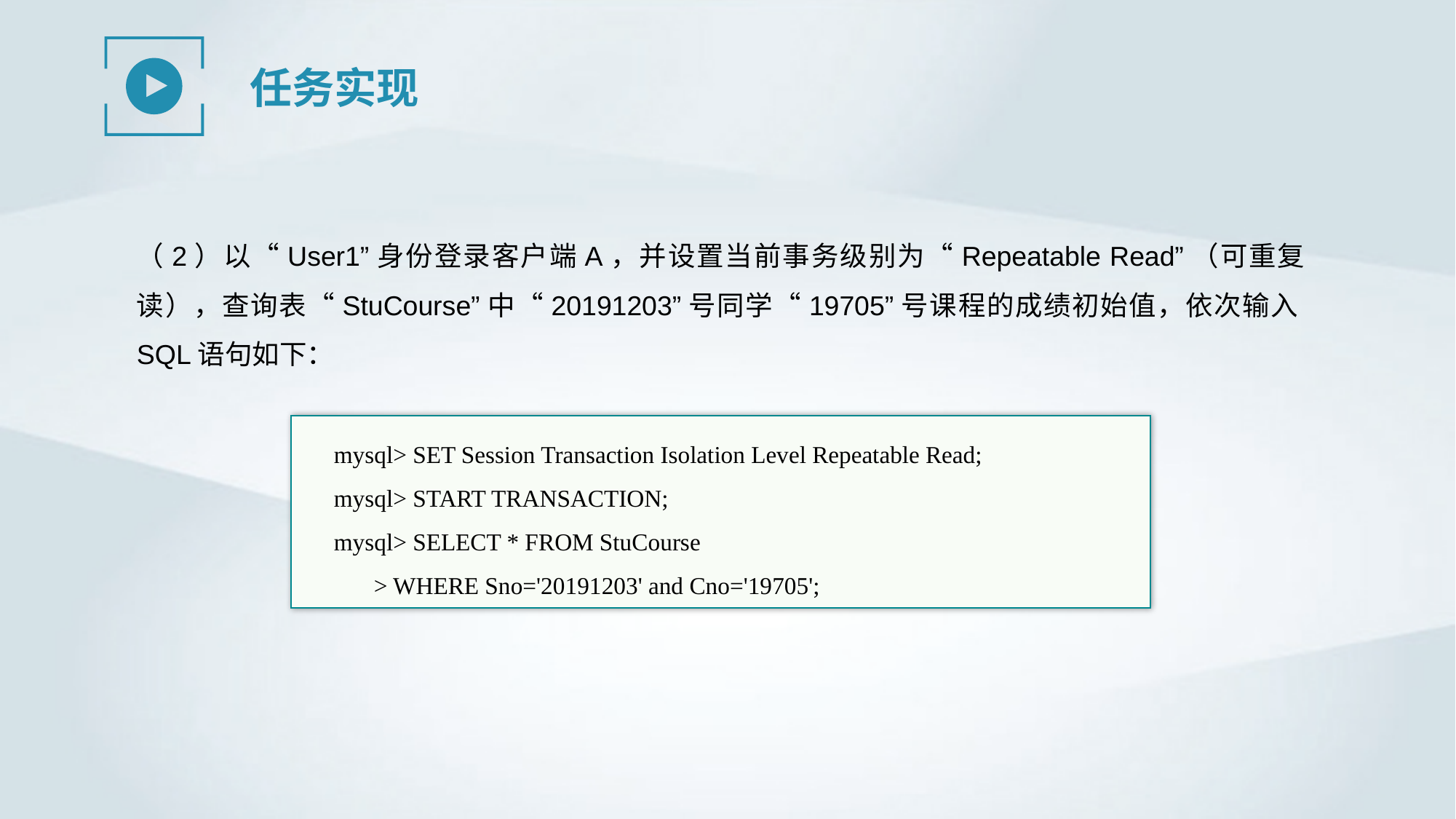

任务实现
（2）以“User1”身份登录客户端A，并设置当前事务级别为“Repeatable Read”（可重复读），查询表“StuCourse”中“20191203”号同学“19705”号课程的成绩初始值，依次输入SQL语句如下：
mysql> SET Session Transaction Isolation Level Repeatable Read;
mysql> START TRANSACTION;
mysql> SELECT * FROM StuCourse
> WHERE Sno='20191203' and Cno='19705';